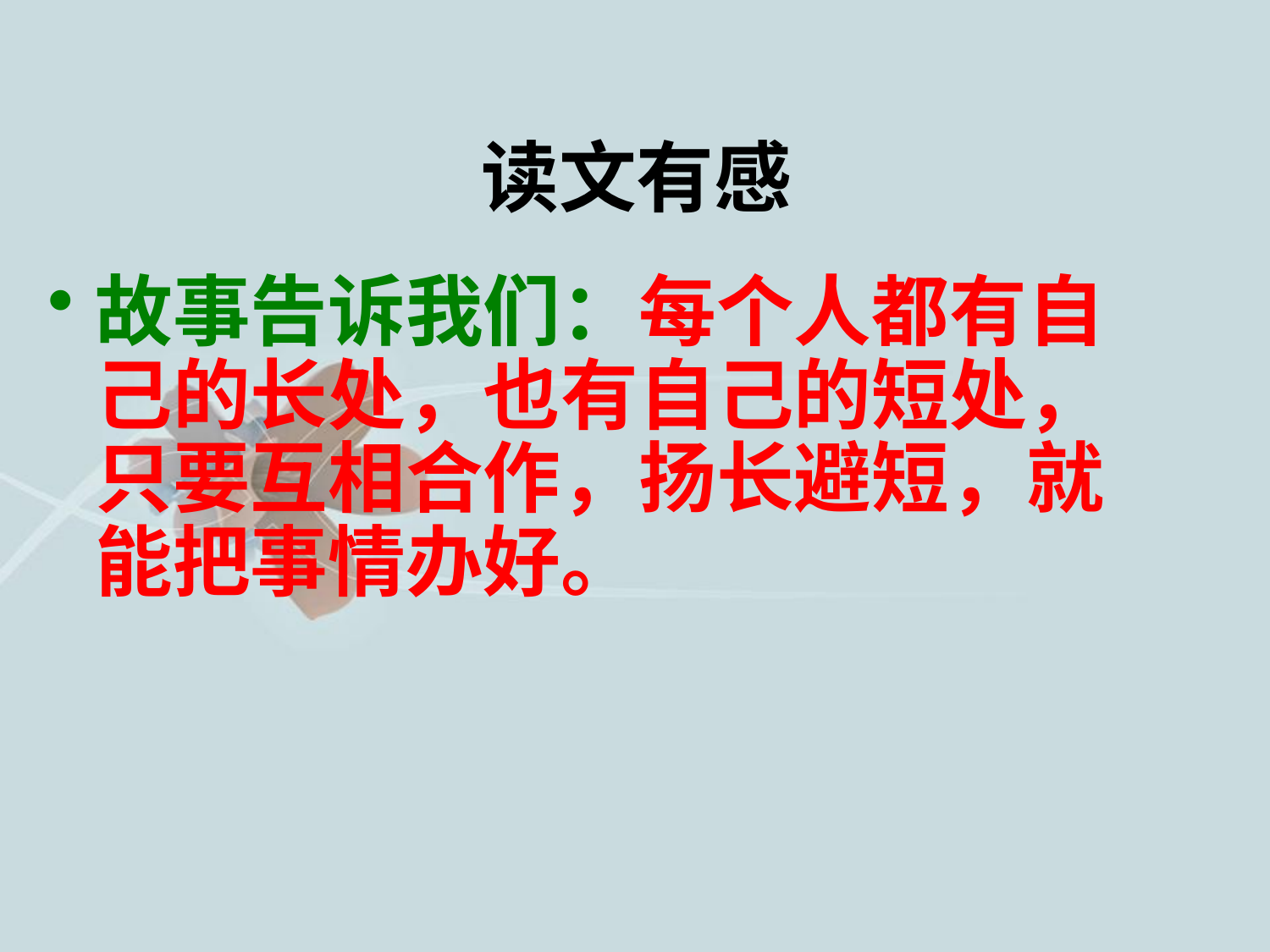

# 读文有感
故事告诉我们：每个人都有自己的长处，也有自己的短处，只要互相合作，扬长避短，就能把事情办好。